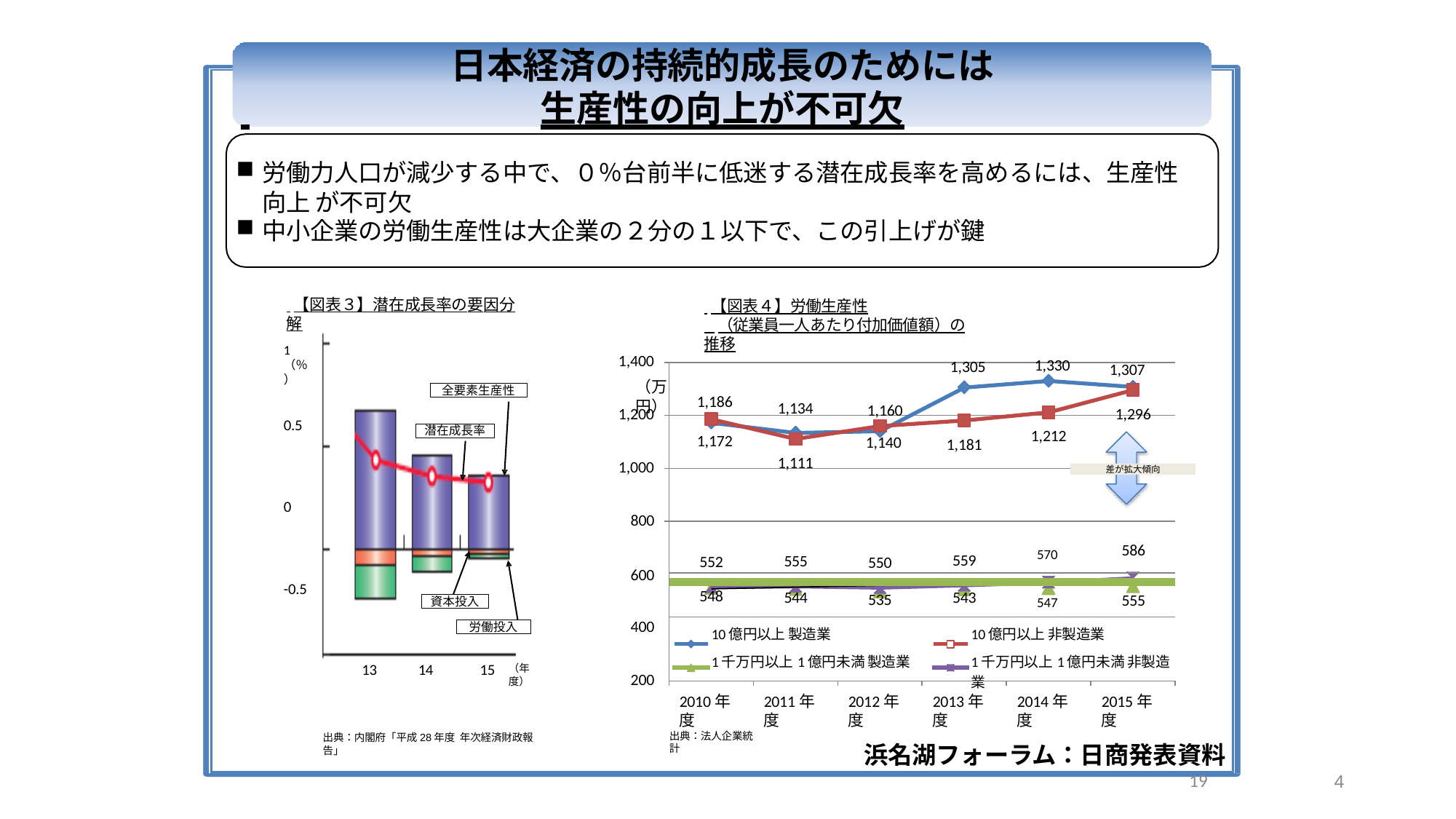

# 日本経済の持続的成長のためには

 	生産性の向上が不可欠

労働力人口が減少する中で、０％台前半に低迷する潜在成長率を高めるには、生産性向上 が不可欠
中小企業の労働生産性は大企業の２分の１以下で、この引上げが鍵
 【図表３】潜在成長率の要因分解
 【図表４】労働生産性
   （従業員一人あたり付加価値額）の推移
1（％）

1,400
1,330
1,305
1,307

（万円）

全要素生産性

1,186

1,134
1,160

1,296
1,200

0.5

潜在成長率
1,212

1,172
1,140

1,181

1,111
1,000
差が拡大傾向

0
800

600

| 552 | 555 | 550 | 559 | 570 586 |
| --- | --- | --- | --- | --- |
|  |  |  |  |  |
| 548 | 544 | 535 | 543 | 547 555 |
| 10億円以上 製造業 1千万円以上1億円未満製造業 |  |  | 10億円以上 非製造業 1千万円以上1億円未満非製造業 |  |

-0.5

資本投入
400
労働投入

13
14
15
（年度）

200

2011年度
2012年度
2013年度
2014年度
2015年度
2010年度
出典：法人企業統計
出典：内閣府「平成28年度  年次経済財政報告」
浜名湖フォーラム：日商発表資料
4
19